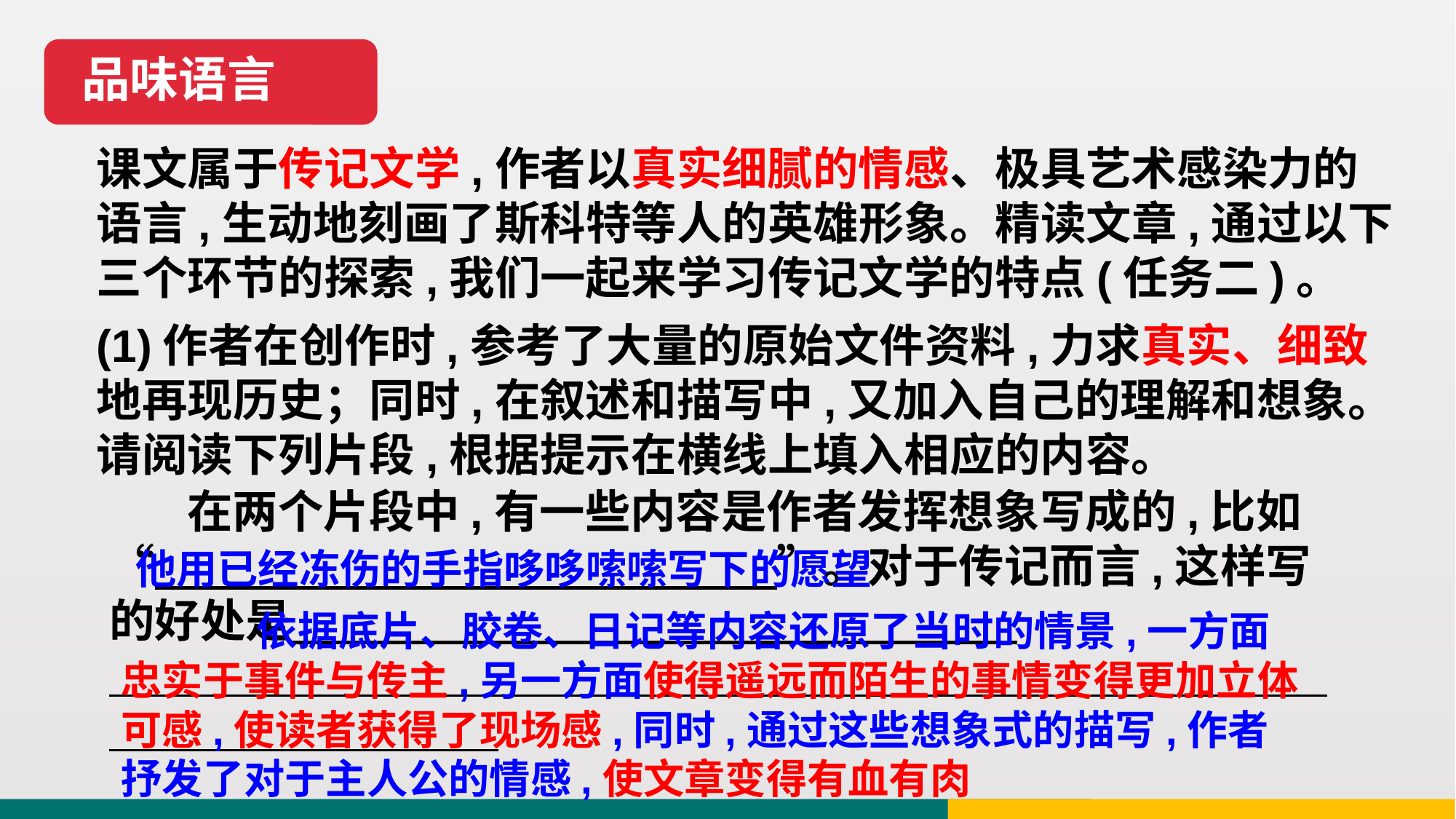

品味语言
课文属于传记文学,作者以真实细腻的情感、极具艺术感染力的语言,生动地刻画了斯科特等人的英雄形象。精读文章,通过以下三个环节的探索,我们一起来学习传记文学的特点(任务二)。
(1)作者在创作时,参考了大量的原始文件资料,力求真实、细致地再现历史；同时,在叙述和描写中,又加入自己的理解和想象。请阅读下列片段,根据提示在横线上填入相应的内容。
       在两个片段中,有一些内容是作者发挥想象写成的,比如“                                                            ”。对于传记而言,这样写的好处是

                                                                      。
他用已经冻伤的手指哆哆嗦嗦写下的愿望
             依据底片、胶卷、日记等内容还原了当时的情景,一方面忠实于事件与传主,另一方面使得遥远而陌生的事情变得更加立体可感,使读者获得了现场感,同时,通过这些想象式的描写,作者抒发了对于主人公的情感,使文章变得有血有肉